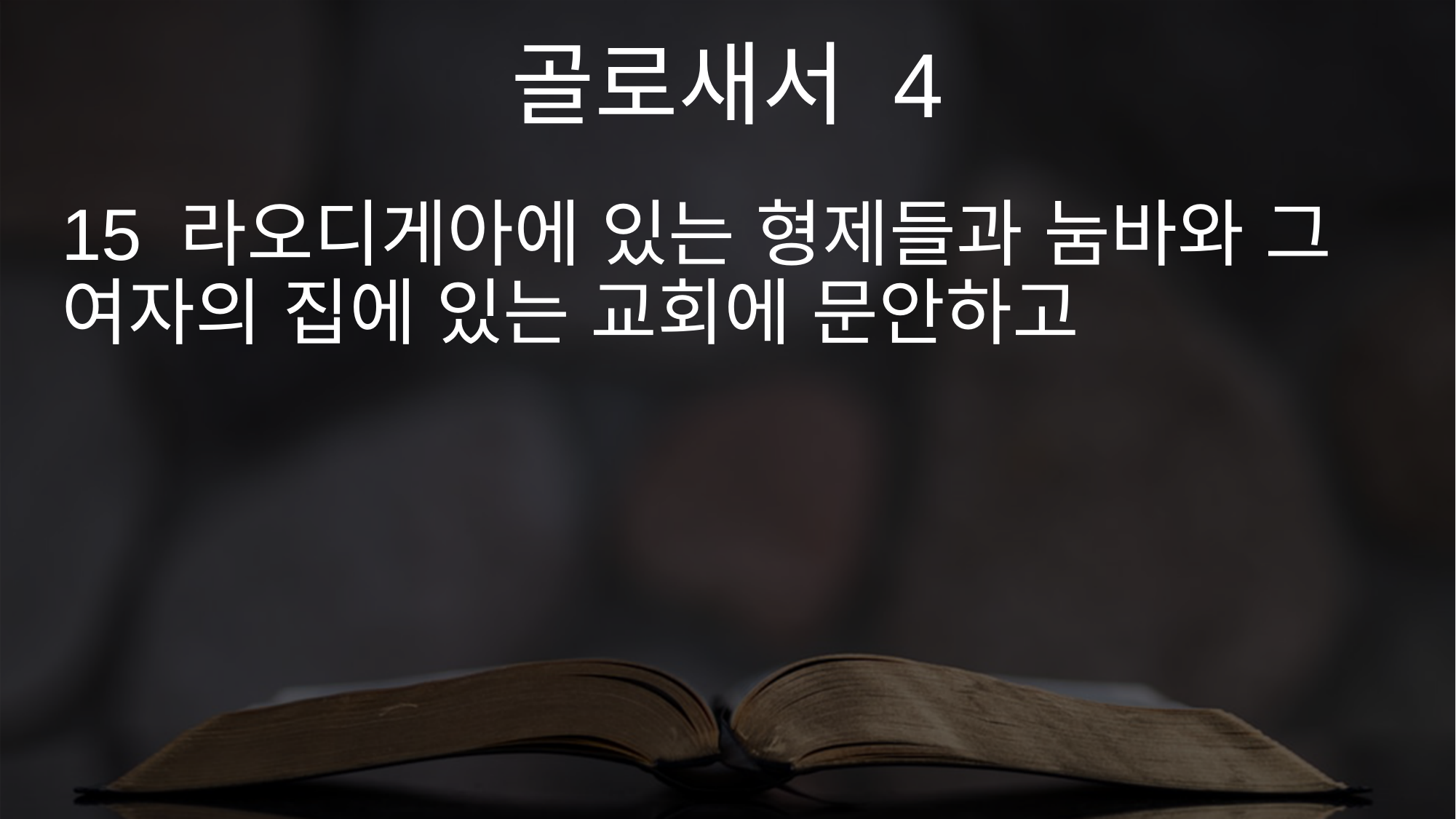

골로새서 4
15 라오디게아에 있는 형제들과 눔바와 그 여자의 집에 있는 교회에 문안하고